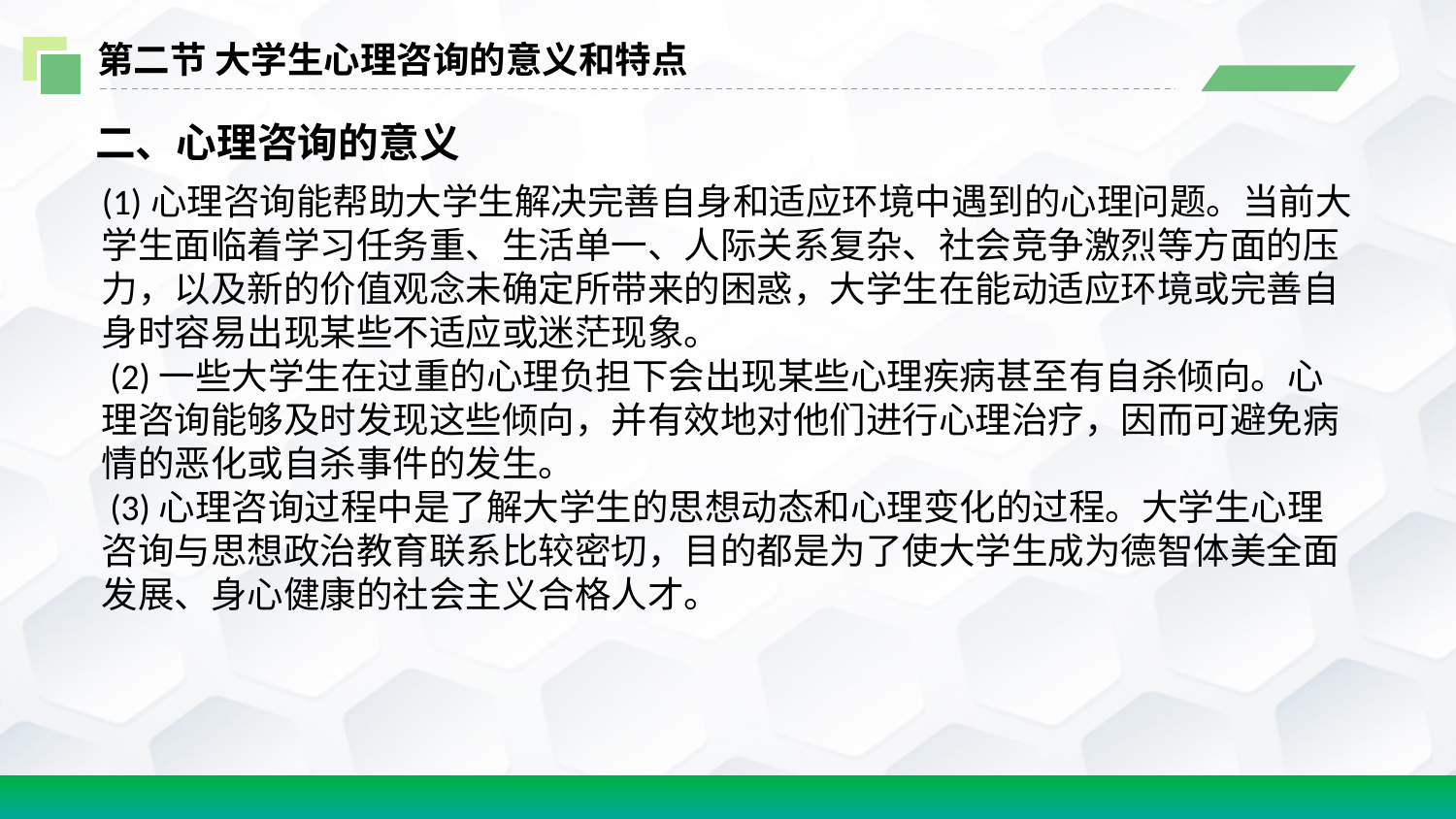

第二节 大学生心理咨询的意义和特点
二、心理咨询的意义
(1)心理咨询能帮助大学生解决完善自身和适应环境中遇到的心理问题。当前大学生面临着学习任务重、生活单一、人际关系复杂、社会竞争激烈等方面的压力，以及新的价值观念未确定所带来的困惑，大学生在能动适应环境或完善自身时容易出现某些不适应或迷茫现象。
 (2)一些大学生在过重的心理负担下会出现某些心理疾病甚至有自杀倾向。心理咨询能够及时发现这些倾向，并有效地对他们进行心理治疗，因而可避免病情的恶化或自杀事件的发生。
 (3)心理咨询过程中是了解大学生的思想动态和心理变化的过程。大学生心理咨询与思想政治教育联系比较密切，目的都是为了使大学生成为德智体美全面发展、身心健康的社会主义合格人才。